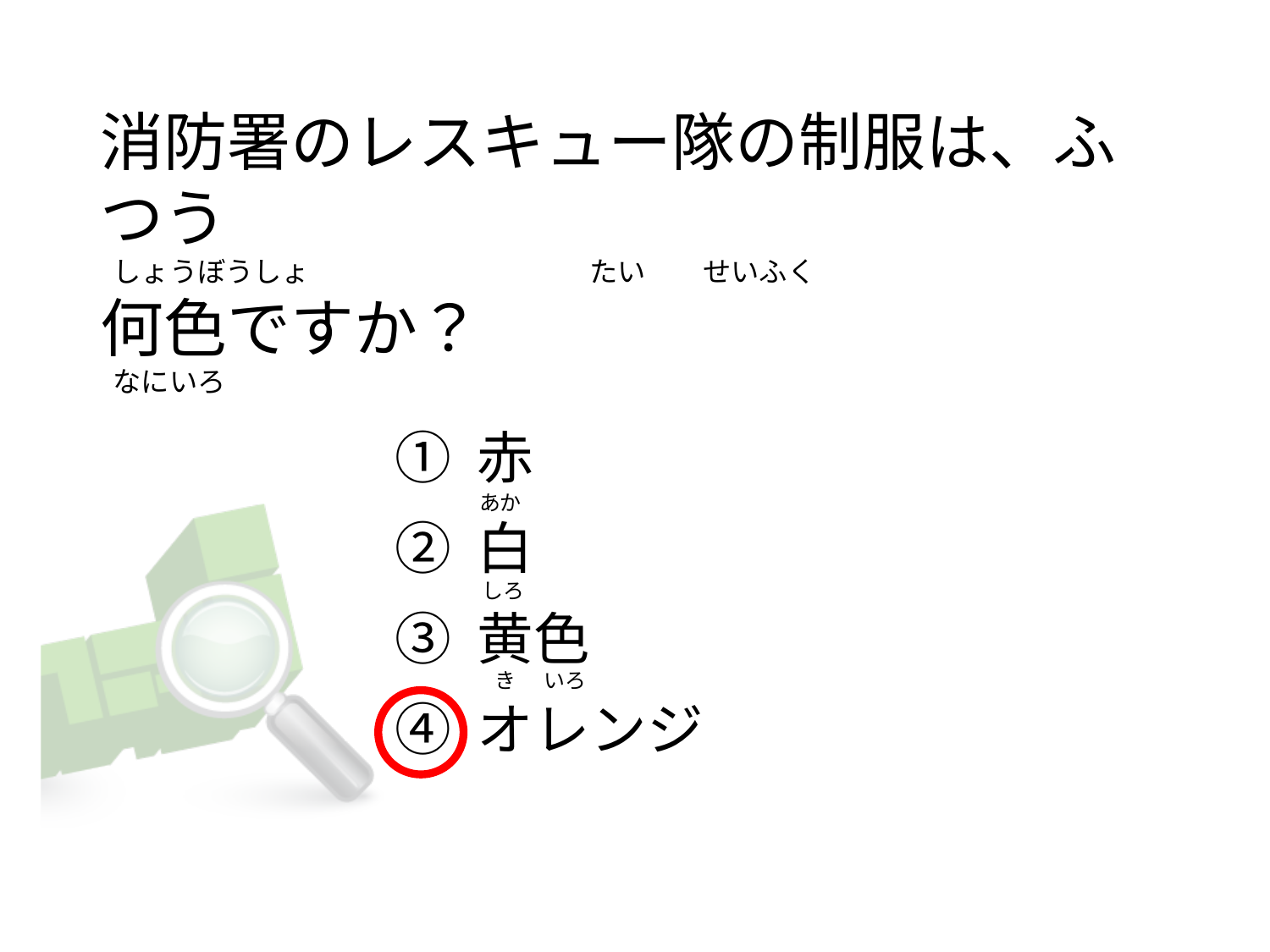

# 消防署のレスキュー隊の制服は、ふつう   しょうぼうしょ                                            たい         せいふく 何色ですか？   なにいろ
① 赤
② 白
③ 黄色
④ オレンジ
あか
しろ
   き      いろ